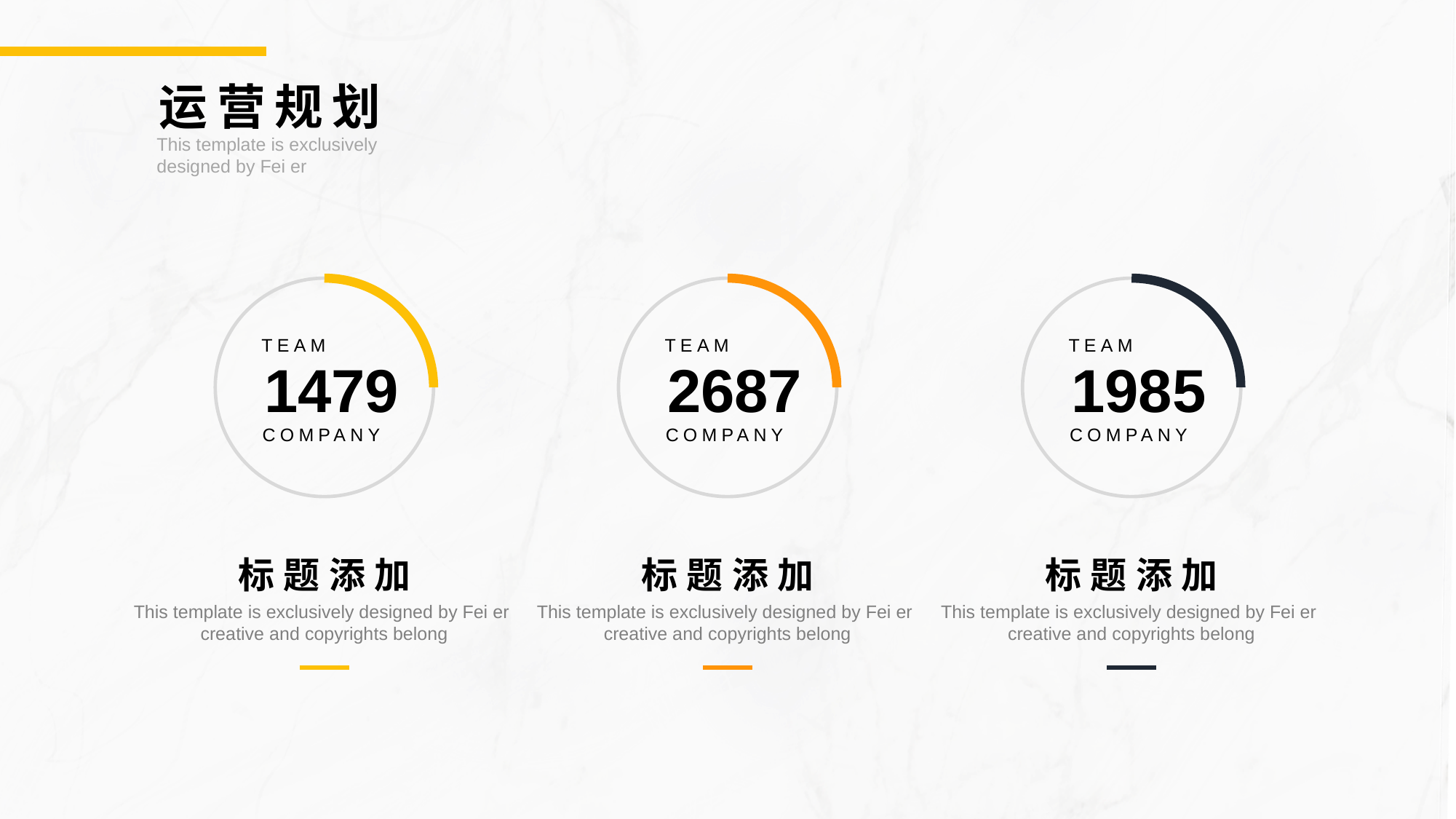

运营规划
This template is exclusively designed by Fei er

TEAM
1479
COMPANY

TEAM
2687
COMPANY

TEAM
1985
COMPANY
标题添加
This template is exclusively designed by Fei er
creative and copyrights belong
标题添加
This template is exclusively designed by Fei er
creative and copyrights belong
标题添加
This template is exclusively designed by Fei er
creative and copyrights belong